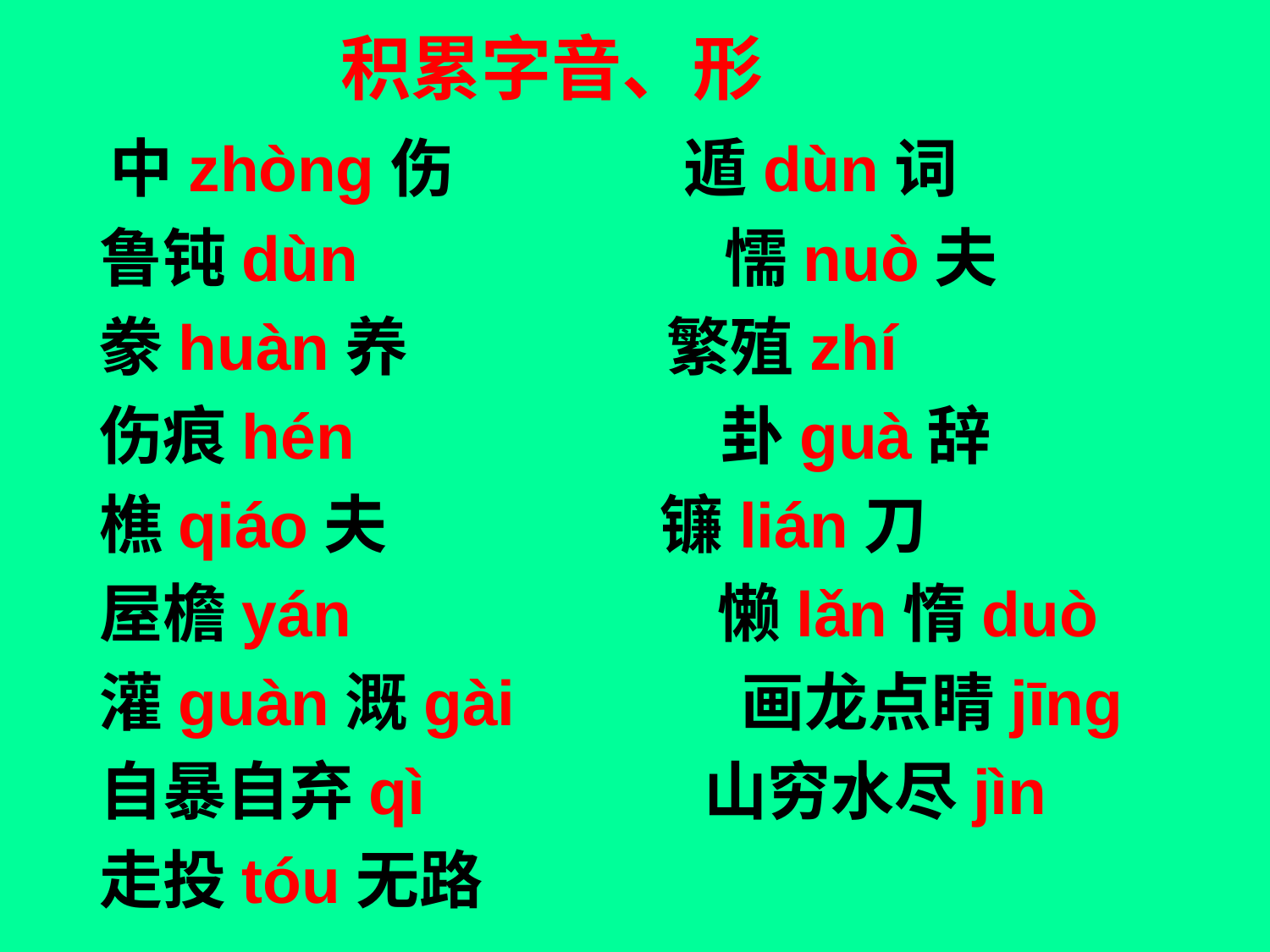

# 积累字音、形
     中zhòng伤                遁dùn词
     鲁钝dùn                    懦nuò夫
     豢huàn养                  繁殖zhí
     伤痕hén                    卦guà辞
     樵qiáo夫                   镰lián刀
     屋檐yán                    懒lǎn惰duò
     灌guàn溉gài            画龙点睛jīng
     自暴自弃qì               山穷水尽jìn
     走投tóu无路